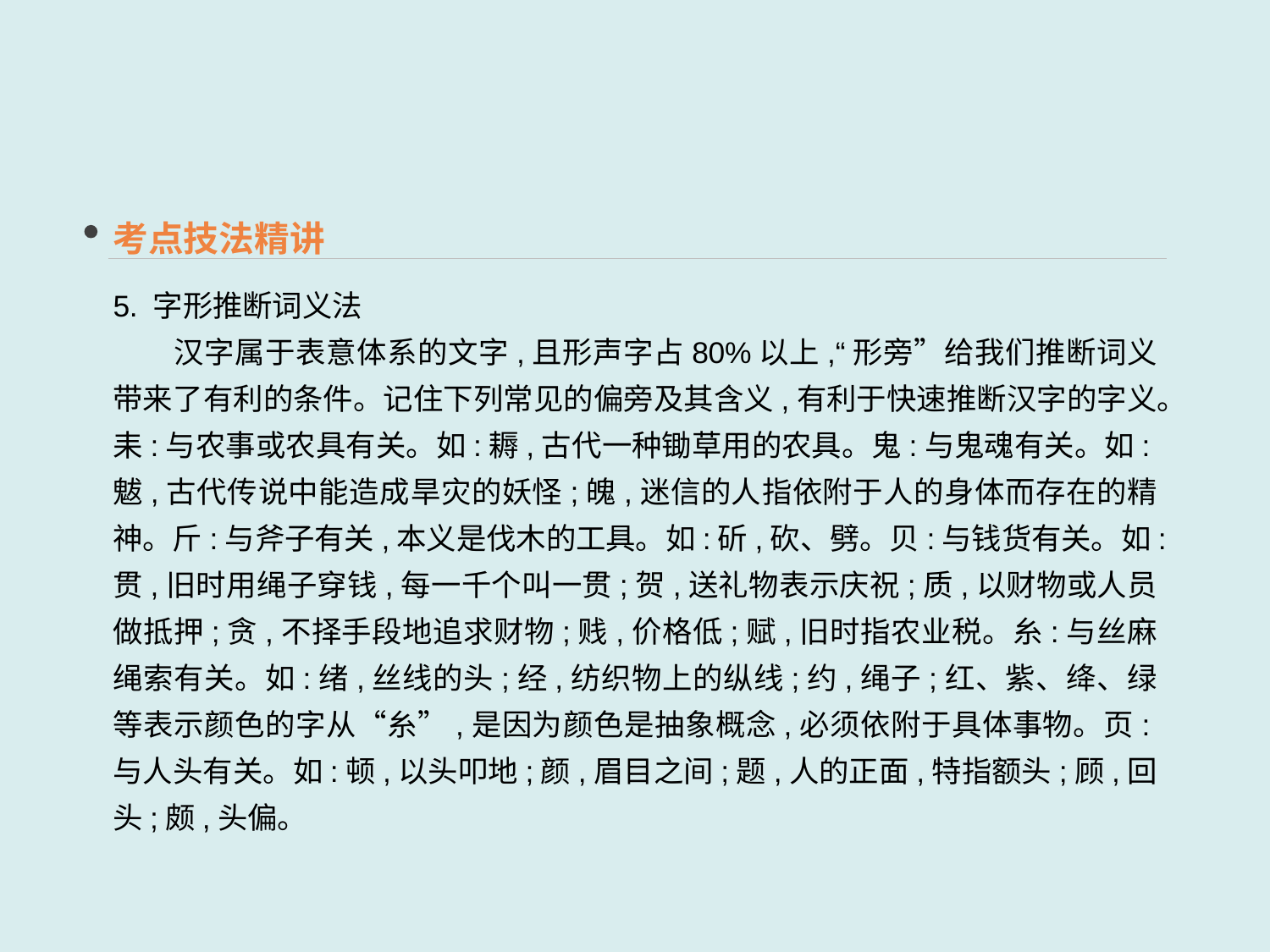

考点技法精讲

5. 字形推断词义法
　　汉字属于表意体系的文字,且形声字占80%以上,“形旁”给我们推断词义带来了有利的条件。记住下列常见的偏旁及其含义,有利于快速推断汉字的字义。耒:与农事或农具有关。如:耨,古代一种锄草用的农具。鬼:与鬼魂有关。如:魃,古代传说中能造成旱灾的妖怪;魄,迷信的人指依附于人的身体而存在的精神。斤:与斧子有关,本义是伐木的工具。如:斫,砍、劈。贝:与钱货有关。如:贯,旧时用绳子穿钱,每一千个叫一贯;贺,送礼物表示庆祝;质,以财物或人员做抵押;贪,不择手段地追求财物;贱,价格低;赋,旧时指农业税。糸:与丝麻绳索有关。如:绪,丝线的头;经,纺织物上的纵线;约,绳子;红、紫、绛、绿等表示颜色的字从“糸”,是因为颜色是抽象概念,必须依附于具体事物。页:与人头有关。如:顿,以头叩地;颜,眉目之间;题,人的正面,特指额头;顾,回头;颇,头偏。